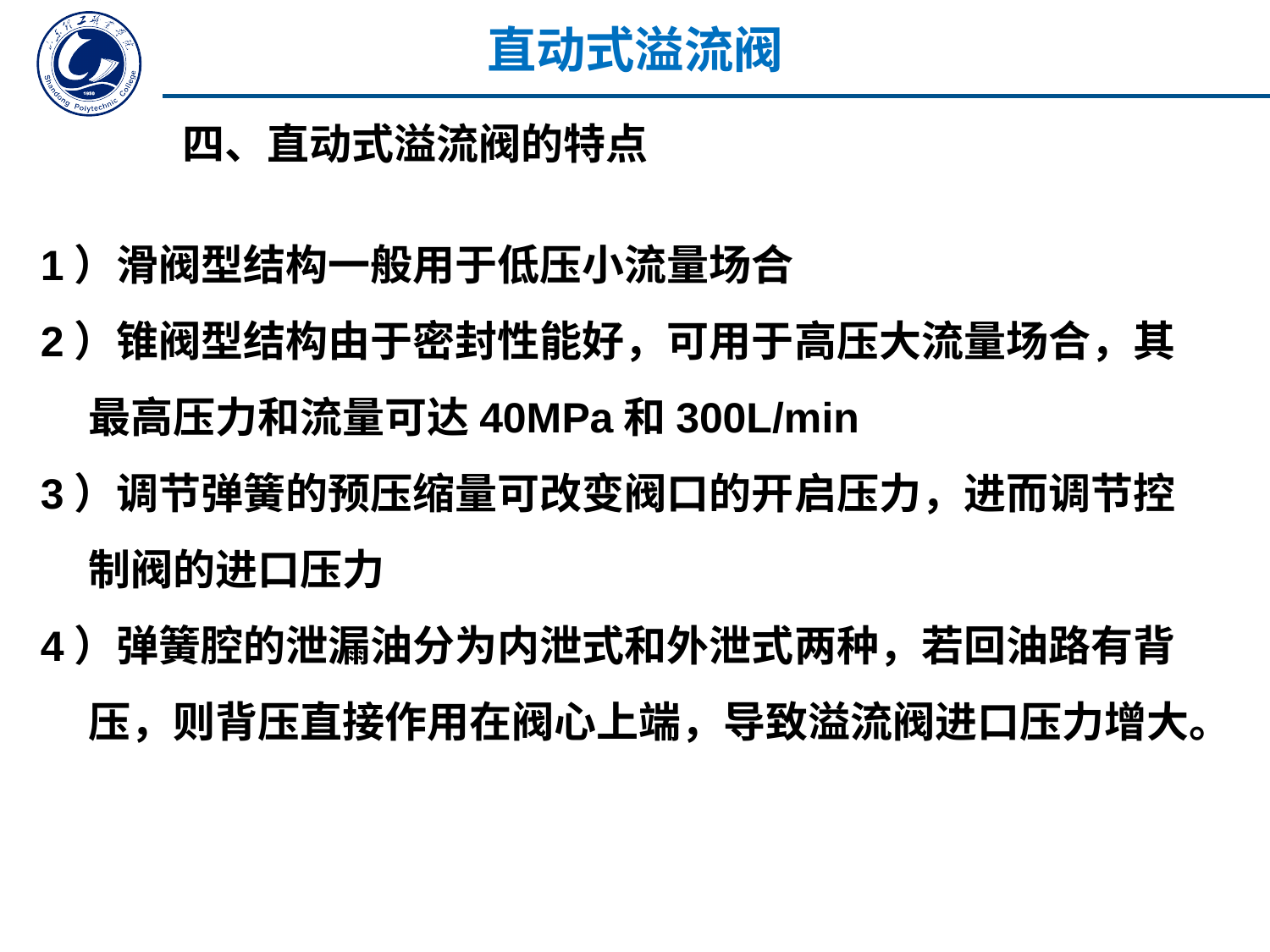

直动式溢流阀
四、直动式溢流阀的特点
1）滑阀型结构一般用于低压小流量场合
2）锥阀型结构由于密封性能好，可用于高压大流量场合，其最高压力和流量可达40MPa和300L/min
3）调节弹簧的预压缩量可改变阀口的开启压力，进而调节控制阀的进口压力
4）弹簧腔的泄漏油分为内泄式和外泄式两种，若回油路有背压，则背压直接作用在阀心上端，导致溢流阀进口压力增大。